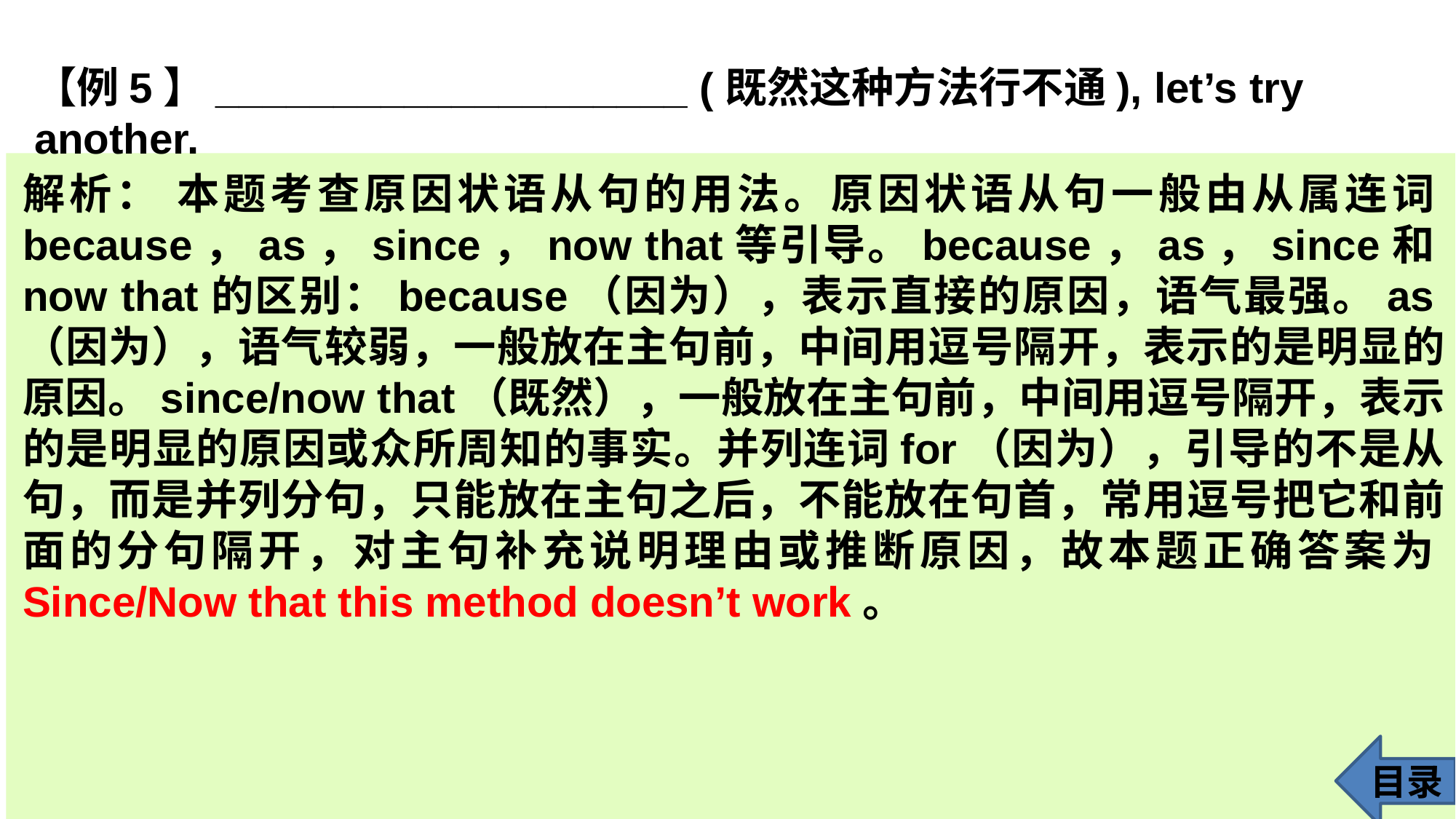

【例5】____________________ (既然这种方法行不通), let’s try another.

解析： 本题考查原因状语从句的用法。原因状语从句一般由从属连词because，as，since，now that等引导。because，as，since和now that的区别：because（因为），表示直接的原因，语气最强。as（因为），语气较弱，一般放在主句前，中间用逗号隔开，表示的是明显的原因。since/now that（既然），一般放在主句前，中间用逗号隔开，表示的是明显的原因或众所周知的事实。并列连词for（因为），引导的不是从句，而是并列分句，只能放在主句之后，不能放在句首，常用逗号把它和前面的分句隔开，对主句补充说明理由或推断原因，故本题正确答案为Since/Now that this method doesn’t work。

目录
30